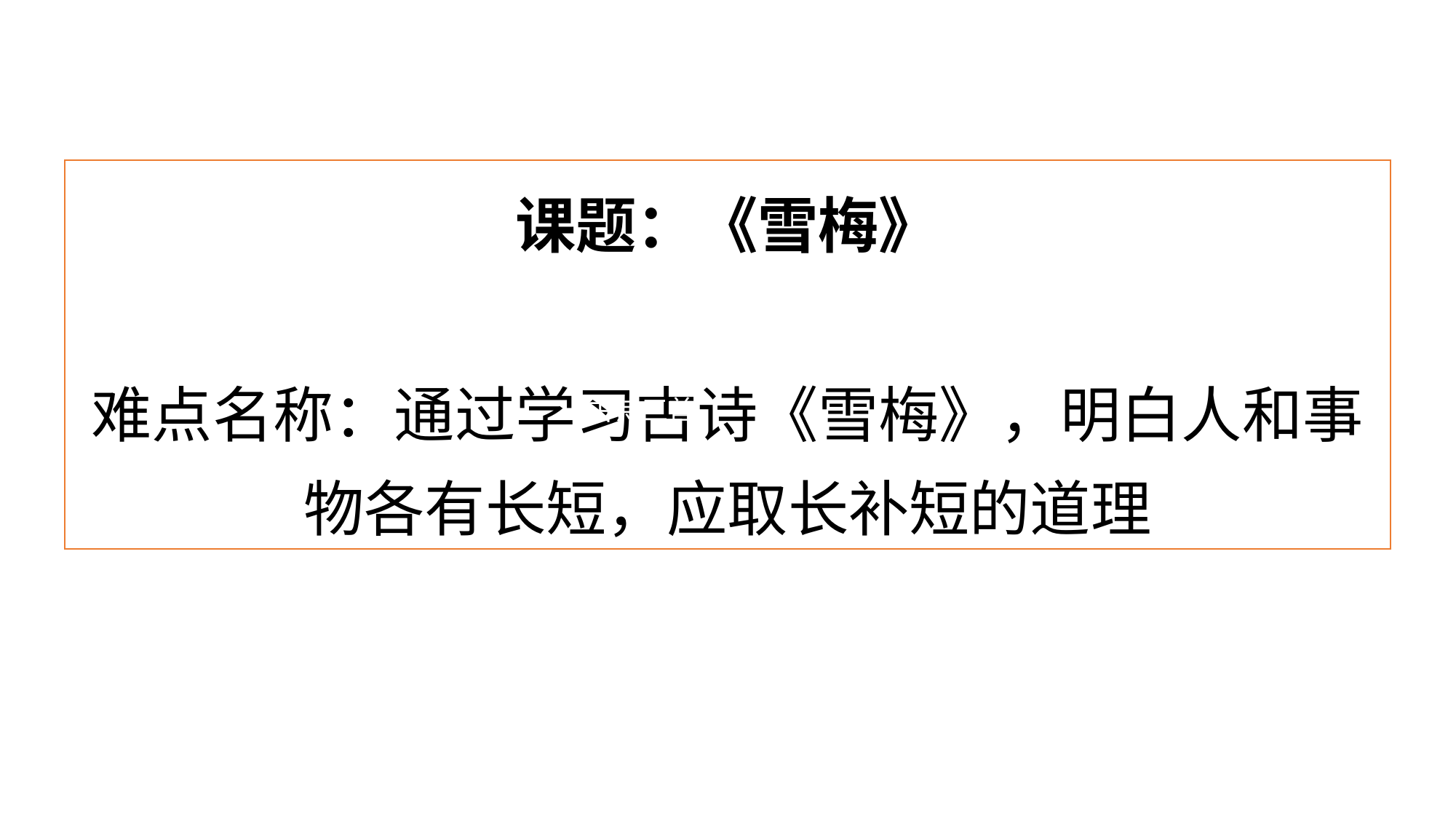

课题：《雪梅》

难点名称：通过学习古诗《雪梅》，明白人和事物各有长短，应取长补短的道理
古诗三首
1